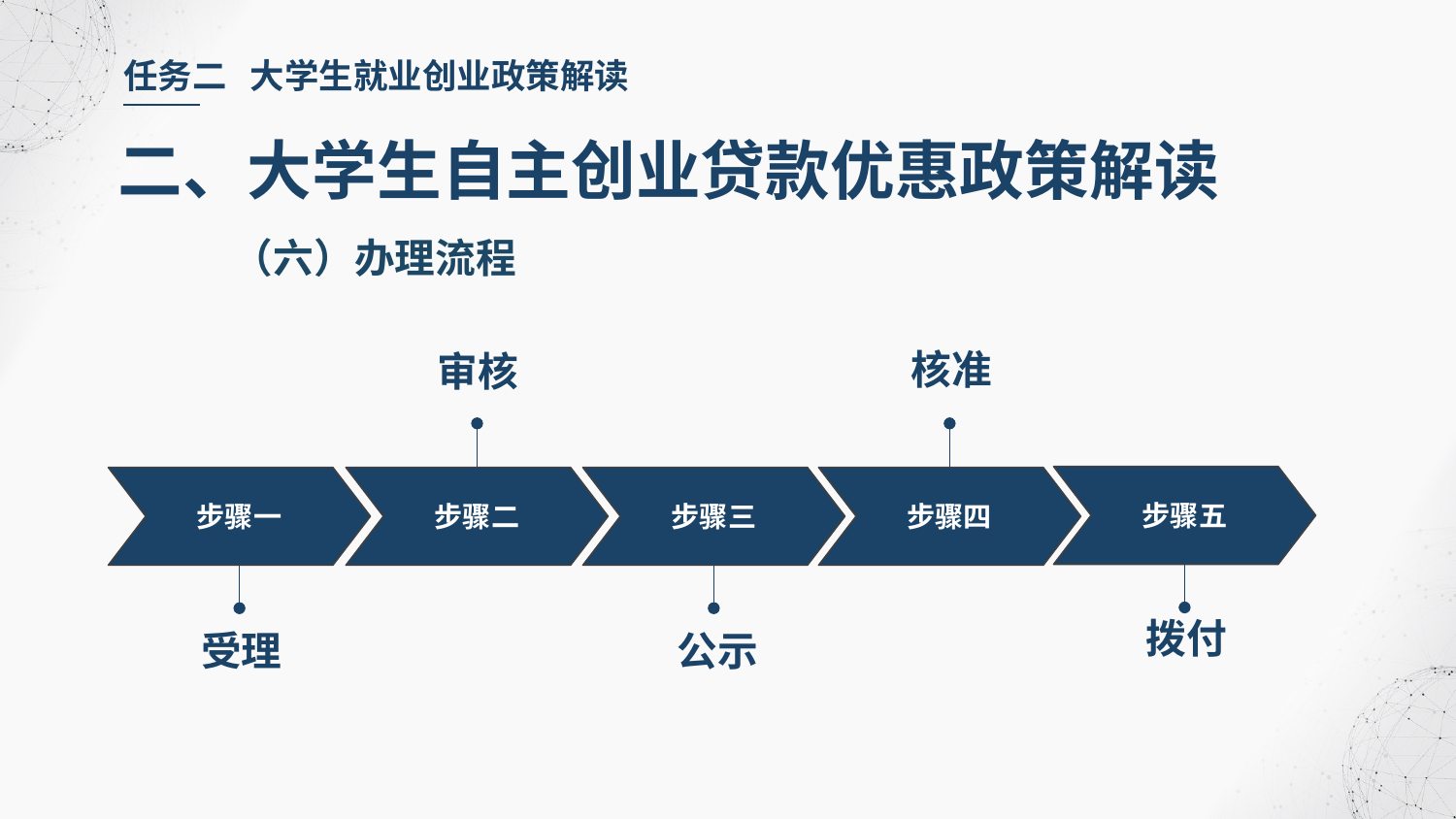

任务二   大学生就业创业政策解读
二、大学生自主创业贷款优惠政策解读
（六）办理流程

核准
审核
步骤五
步骤一
步骤二
步骤三
步骤四
拨付
受理
公示